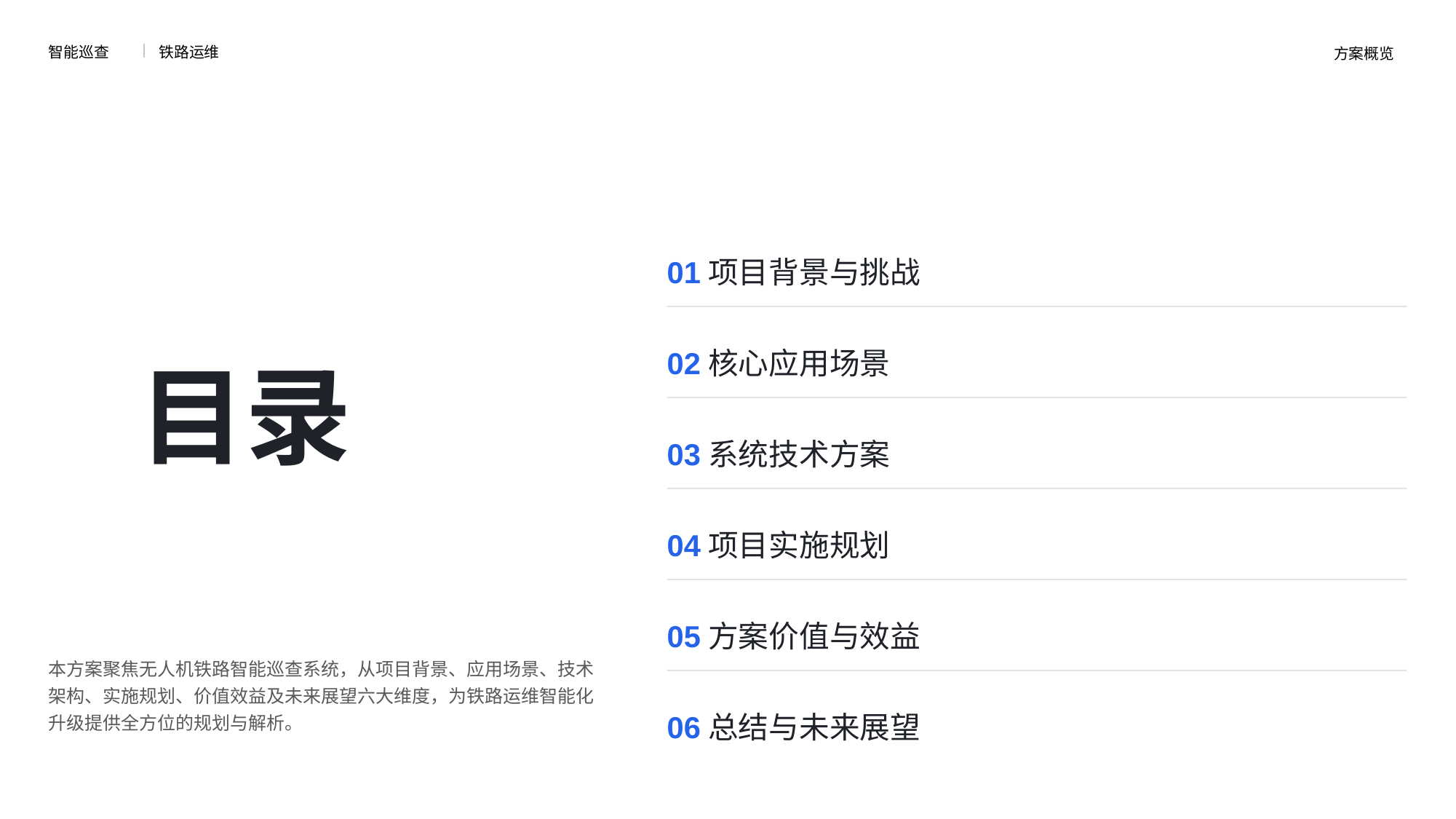

智能巡查
铁路运维
方案概览
01项目背景与挑战
02核心应用场景
目录
03系统技术方案
04项目实施规划
05方案价值与效益
本方案聚焦无人机铁路智能巡查系统，从项目背景、应用场景、技术架构、实施规划、价值效益及未来展望六大维度，为铁路运维智能化升级提供全方位的规划与解析。
06总结与未来展望